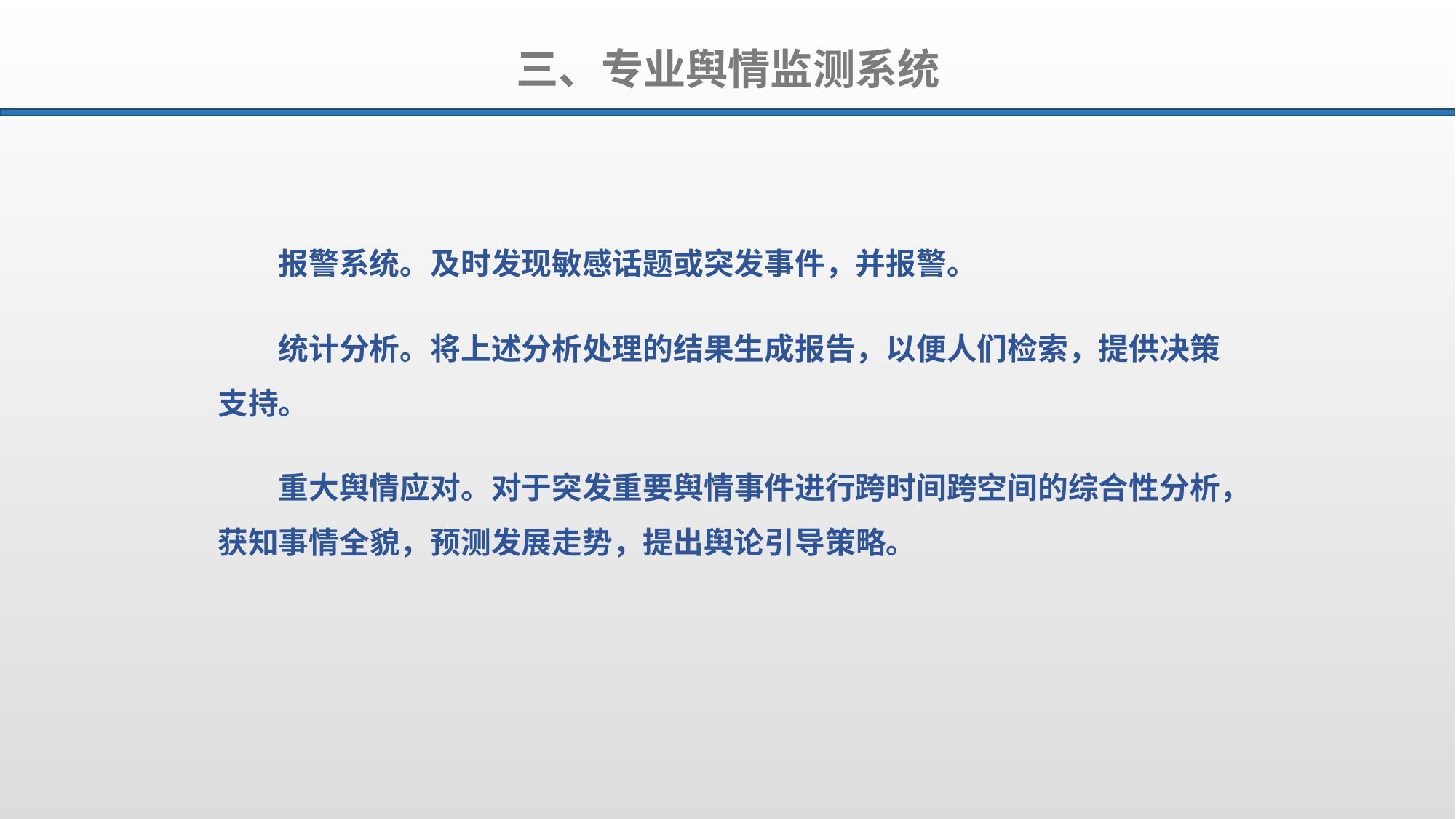

三、专业舆情监测系统

报警系统。及时发现敏感话题或突发事件，并报警。
统计分析。将上述分析处理的结果生成报告，以便人们检索，提供决策支持。
重大舆情应对。对于突发重要舆情事件进行跨时间跨空间的综合性分析，获知事情全貌，预测发展走势，提出舆论引导策略。